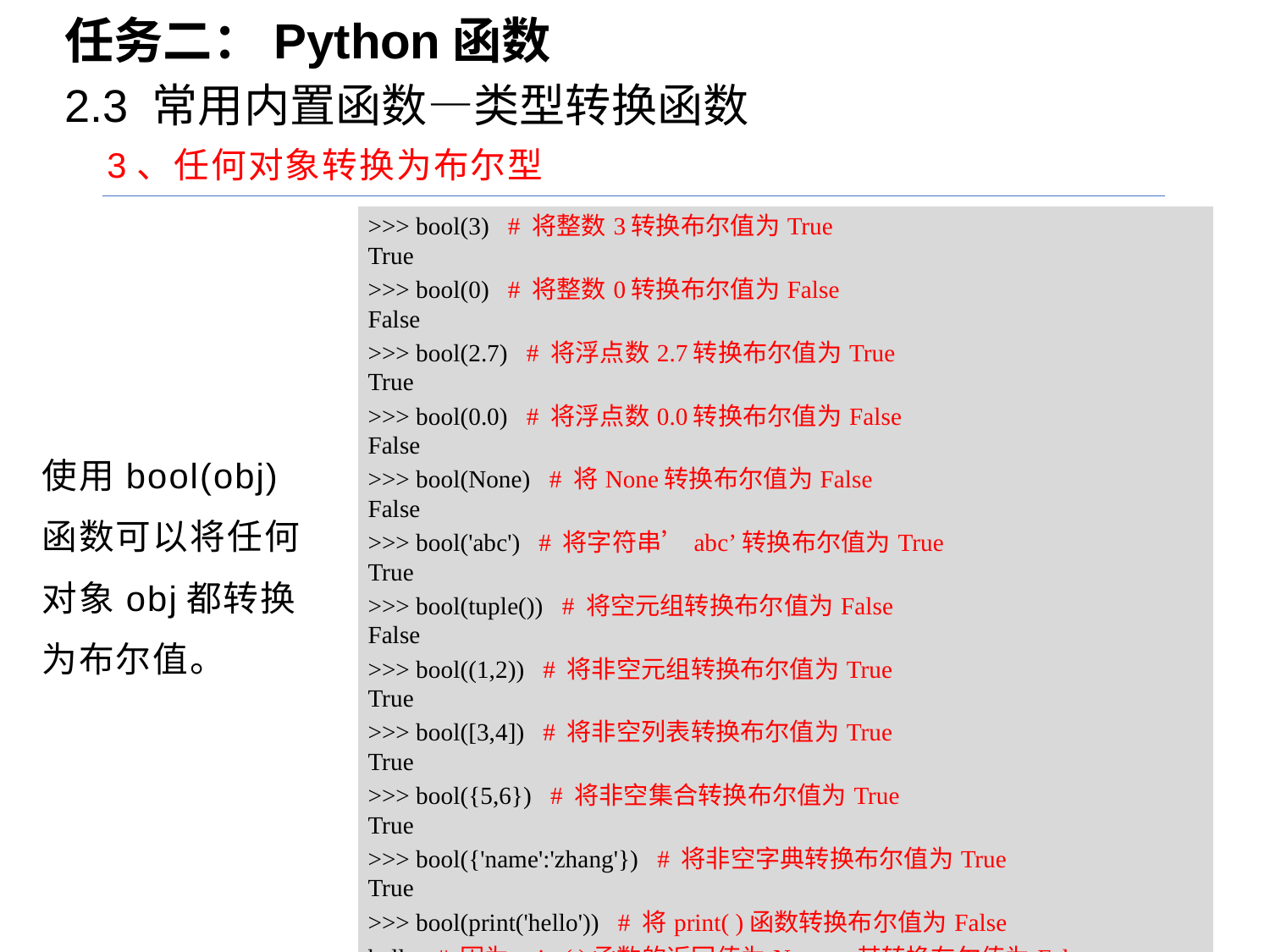

任务二：Python函数
2.3 常用内置函数—类型转换函数
3、任何对象转换为布尔型
| >>> bool(3) # 将整数3转换布尔值为True True >>> bool(0) # 将整数0转换布尔值为False False >>> bool(2.7) # 将浮点数2.7转换布尔值为True True >>> bool(0.0) # 将浮点数0.0转换布尔值为False False >>> bool(None) # 将None转换布尔值为False False >>> bool('abc') # 将字符串’abc’转换布尔值为True True >>> bool(tuple()) # 将空元组转换布尔值为False False >>> bool((1,2)) # 将非空元组转换布尔值为True True >>> bool([3,4]) # 将非空列表转换布尔值为True True >>> bool({5,6}) # 将非空集合转换布尔值为True True >>> bool({'name':'zhang'}) # 将非空字典转换布尔值为True True >>> bool(print('hello')) # 将print( )函数转换布尔值为False hello # 因为print( )函数的返回值为None，其转换布尔值为False False |
| --- |
使用bool(obj)函数可以将任何对象obj都转换为布尔值。